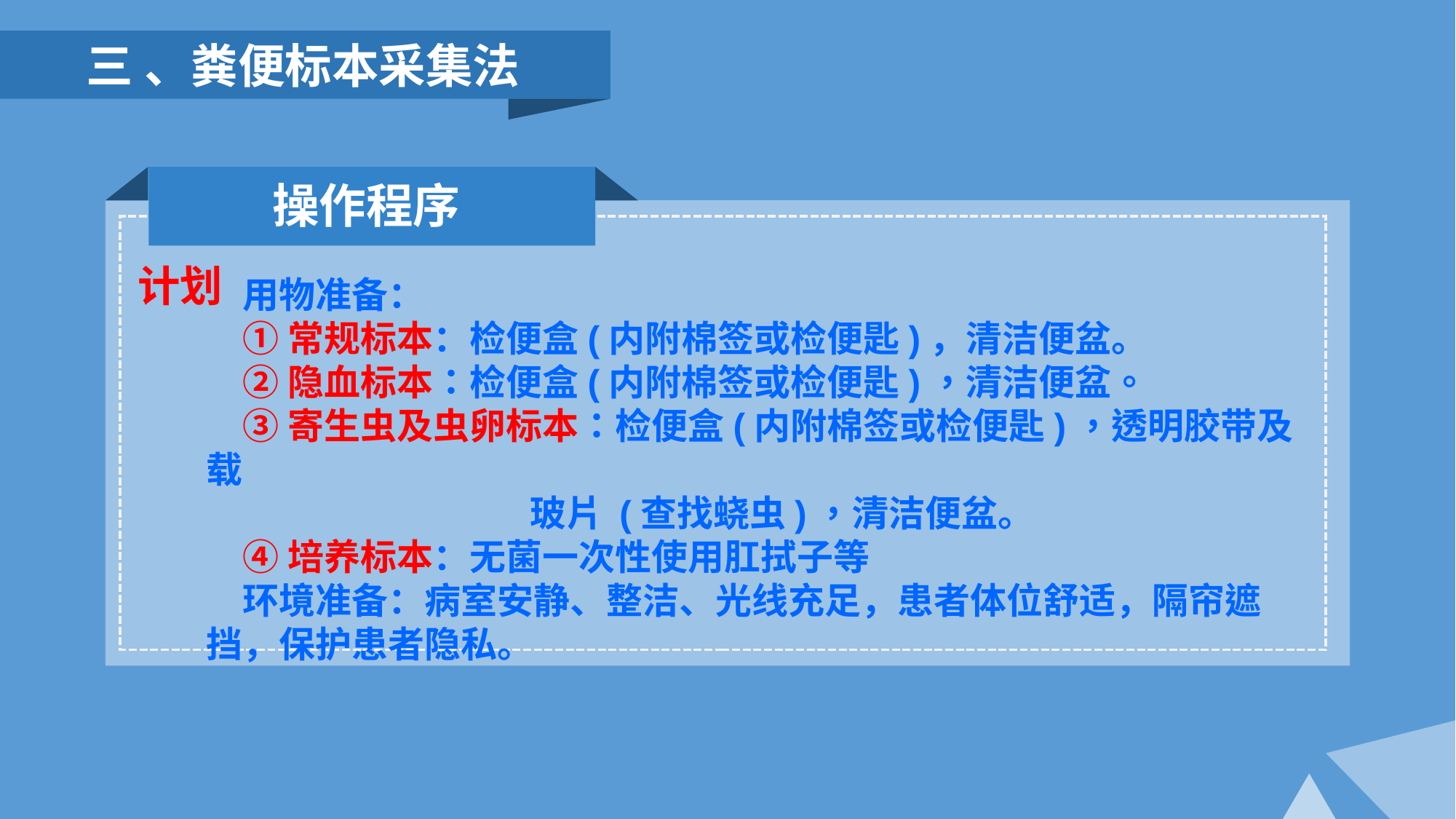

三 、粪便标本采集法

操作程序

计划
用物准备：
①常规标本：检便盒(内附棉签或检便匙)，清洁便盆。
②隐血标本：检便盒(内附棉签或检便匙)，清洁便盆。
③寄生虫及虫卵标本：检便盒(内附棉签或检便匙)，透明胶带及载
                                  玻片 (查找蛲虫)，清洁便盆。
④培养标本：无菌一次性使用肛拭子等
环境准备：病室安静、整洁、光线充足，患者体位舒适，隔帘遮挡，保护患者隐私。